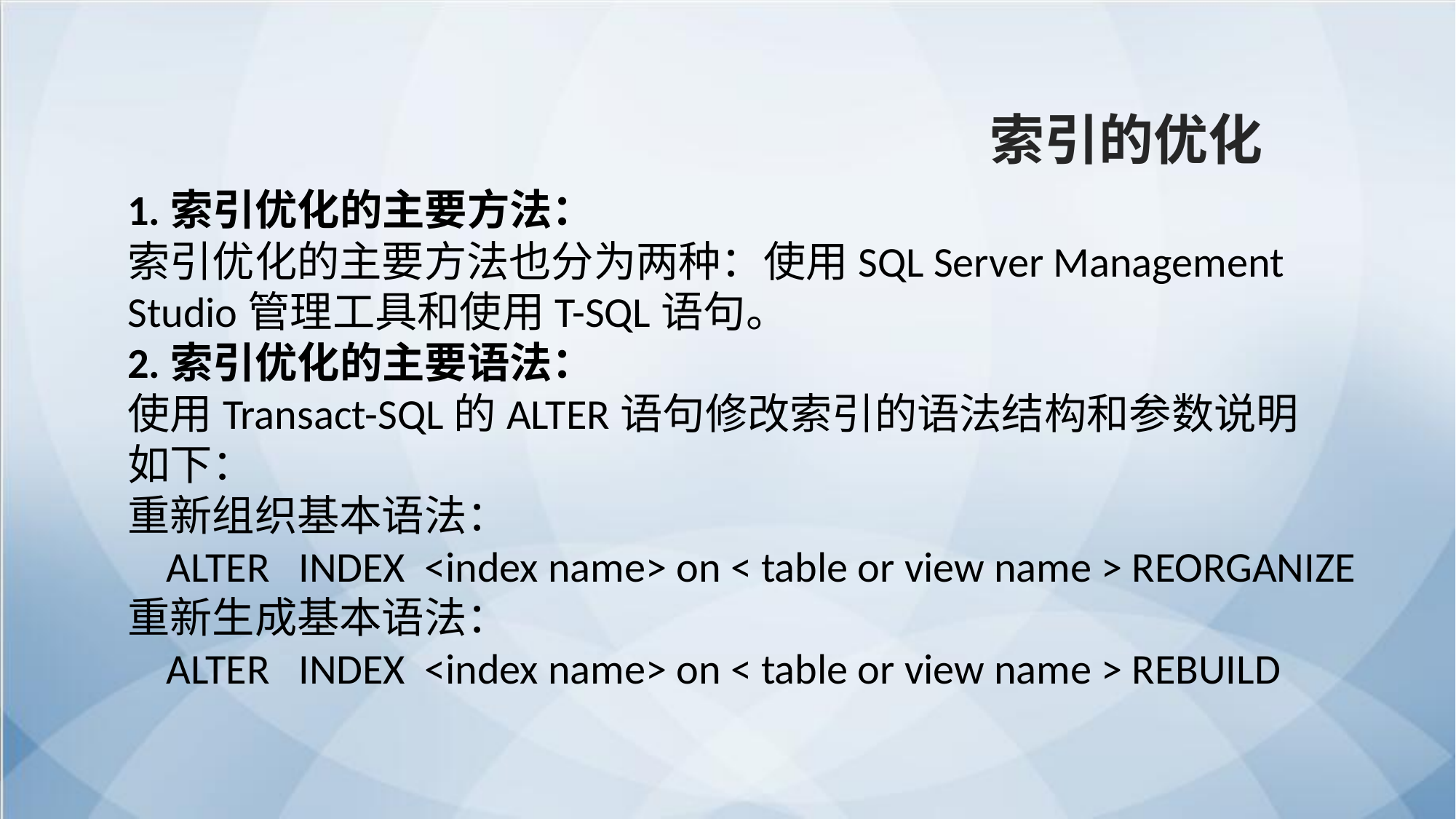

索引的优化
1.索引优化的主要方法：
索引优化的主要方法也分为两种：使用SQL Server Management Studio管理工具和使用T-SQL语句。
2.索引优化的主要语法：
使用Transact-SQL的ALTER语句修改索引的语法结构和参数说明
如下：
重新组织基本语法：
    ALTER   INDEX  <index name> on < table or view name > REORGANIZE
重新生成基本语法：
    ALTER   INDEX  <index name> on < table or view name > REBUILD